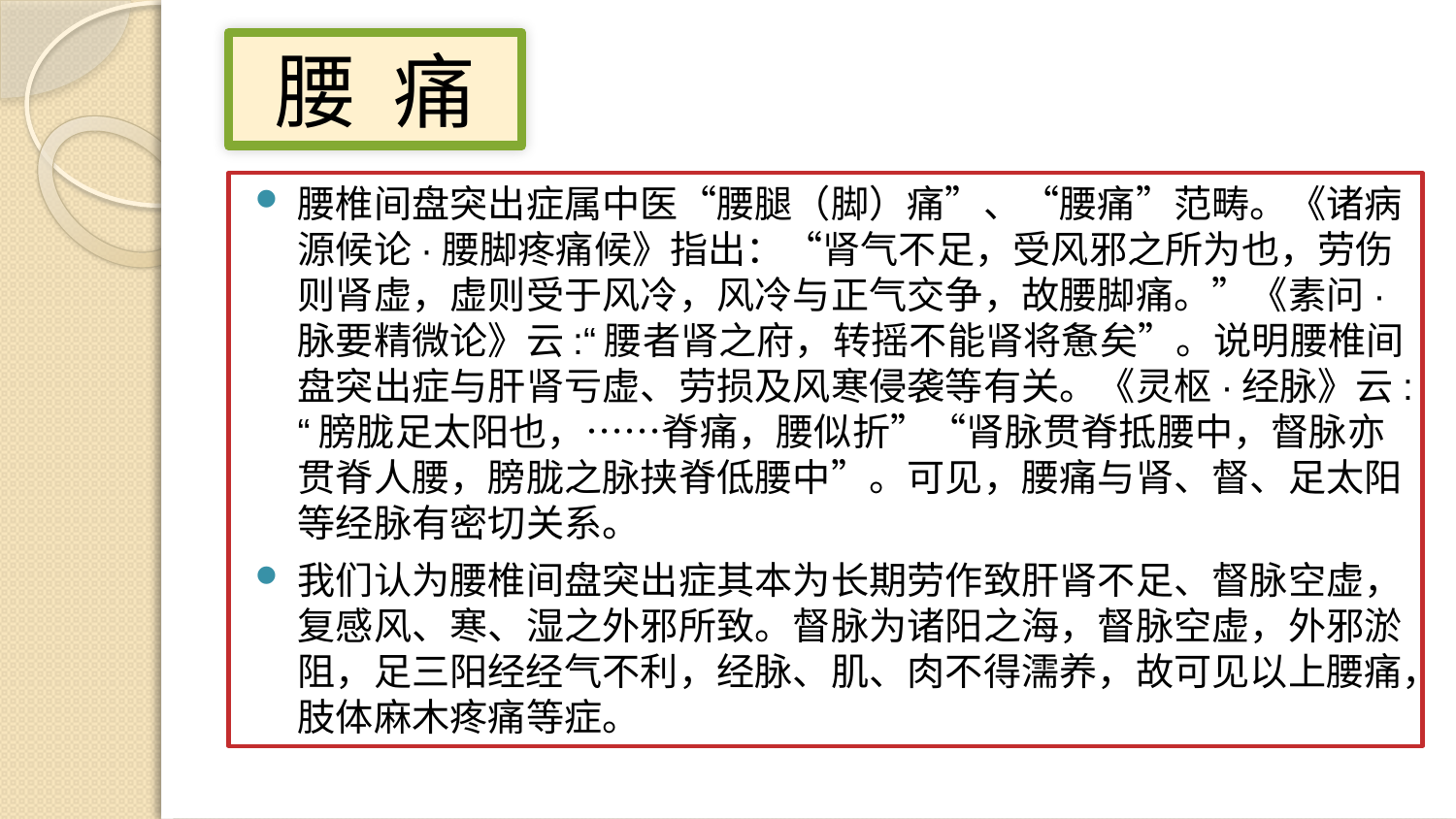

# 腰  痛
腰椎间盘突出症属中医“腰腿（脚）痛”、“腰痛”范畴。《诸病源候论·腰脚疼痛候》指出：“肾气不足，受风邪之所为也，劳伤则肾虚，虚则受于风冷，风冷与正气交争，故腰脚痛。”《素问·脉要精微论》云:“腰者肾之府，转摇不能肾将惫矣”。说明腰椎间盘突出症与肝肾亏虚、劳损及风寒侵袭等有关。《灵枢·经脉》云:“膀胧足太阳也，……脊痛，腰似折”“肾脉贯脊抵腰中，督脉亦贯脊人腰，膀胧之脉挟脊低腰中”。可见，腰痛与肾、督、足太阳等经脉有密切关系。
我们认为腰椎间盘突出症其本为长期劳作致肝肾不足、督脉空虚，复感风、寒、湿之外邪所致。督脉为诸阳之海，督脉空虚，外邪淤阻，足三阳经经气不利，经脉、肌、肉不得濡养，故可见以上腰痛，肢体麻木疼痛等症。